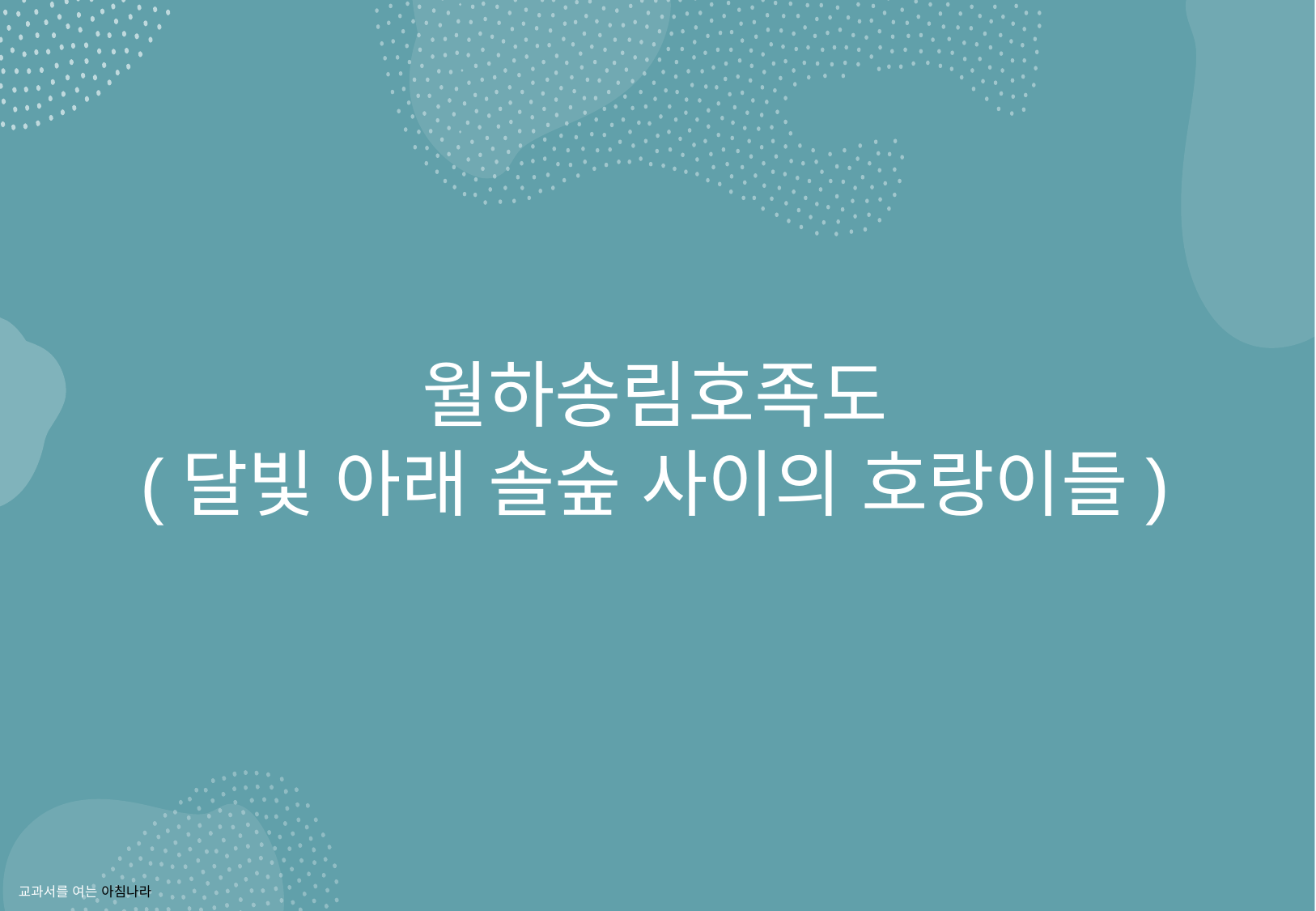

월하송림호족도
(달빛 아래 솔숲 사이의 호랑이들)
교과서를 여는 아침나라